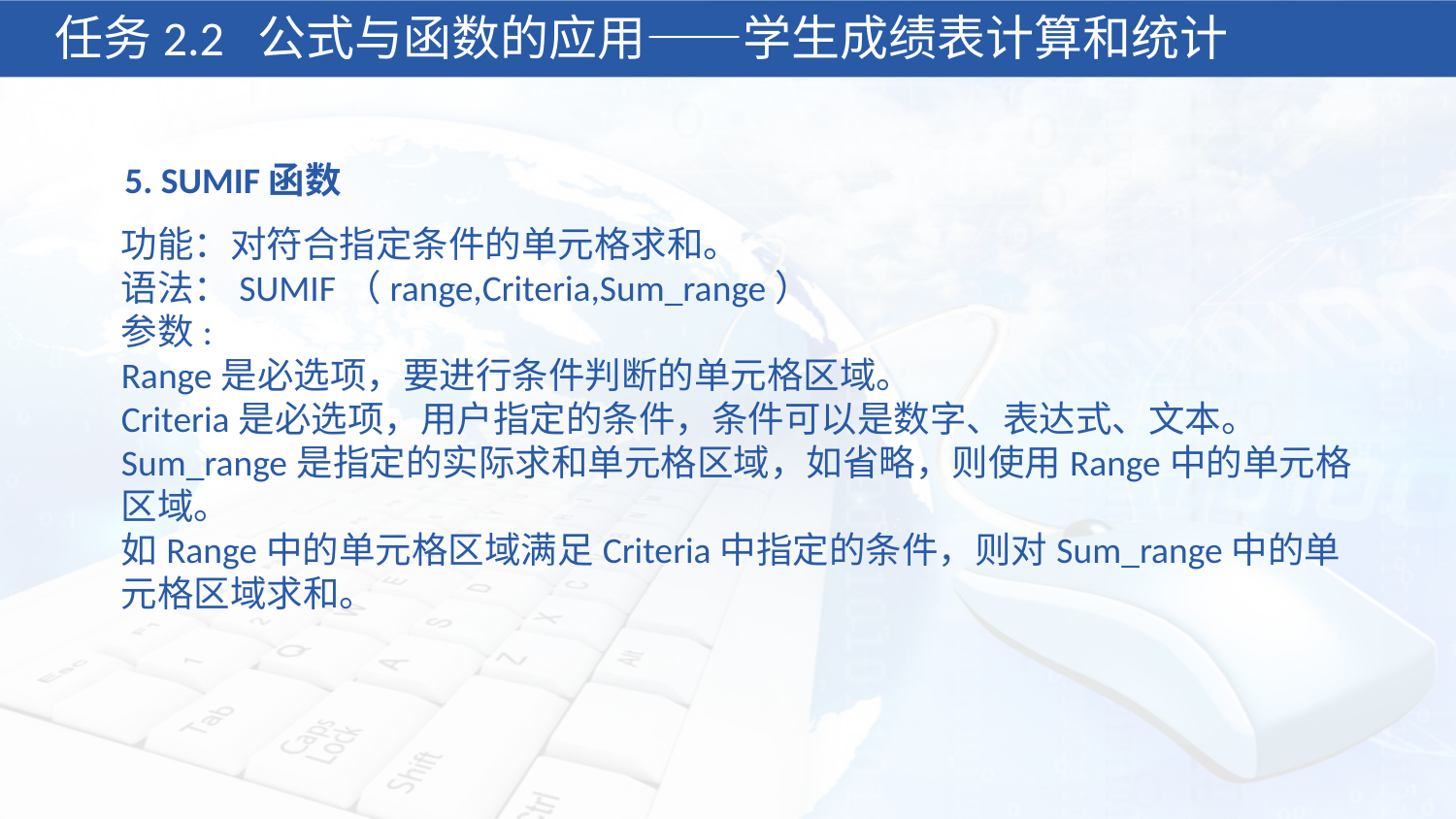

任务2.2  公式与函数的应用——学生成绩表计算和统计
5. SUMIF函数
功能：对符合指定条件的单元格求和。
语法：SUMIF（range,Criteria,Sum_range）
参数:
Range是必选项，要进行条件判断的单元格区域。
Criteria是必选项，用户指定的条件，条件可以是数字、表达式、文本。
Sum_range是指定的实际求和单元格区域，如省略，则使用Range中的单元格区域。
如Range中的单元格区域满足Criteria中指定的条件，则对Sum_range中的单元格区域求和。